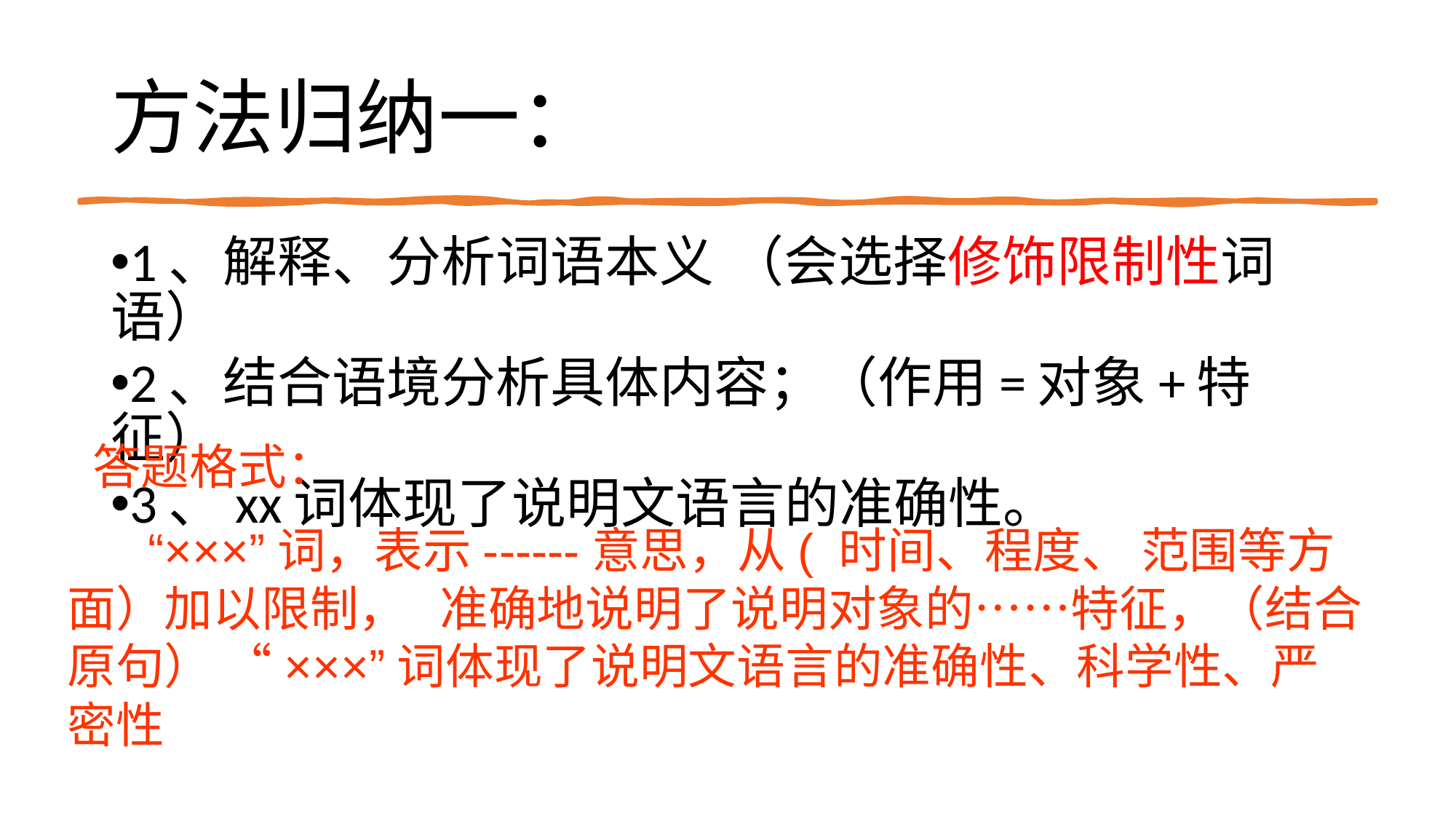

方法归纳一：

1、解释、分析词语本义 （会选择修饰限制性词语）
2、结合语境分析具体内容；（作用=对象+特征）
3、xx词体现了说明文语言的准确性。
 答题格式：
      “×××”词，表示------意思，从( 时间、程度、 范围等方面）加以限制，   准确地说明了说明对象的……特征，（结合原句） “×××”词体现了说明文语言的准确性、科学性、严密性